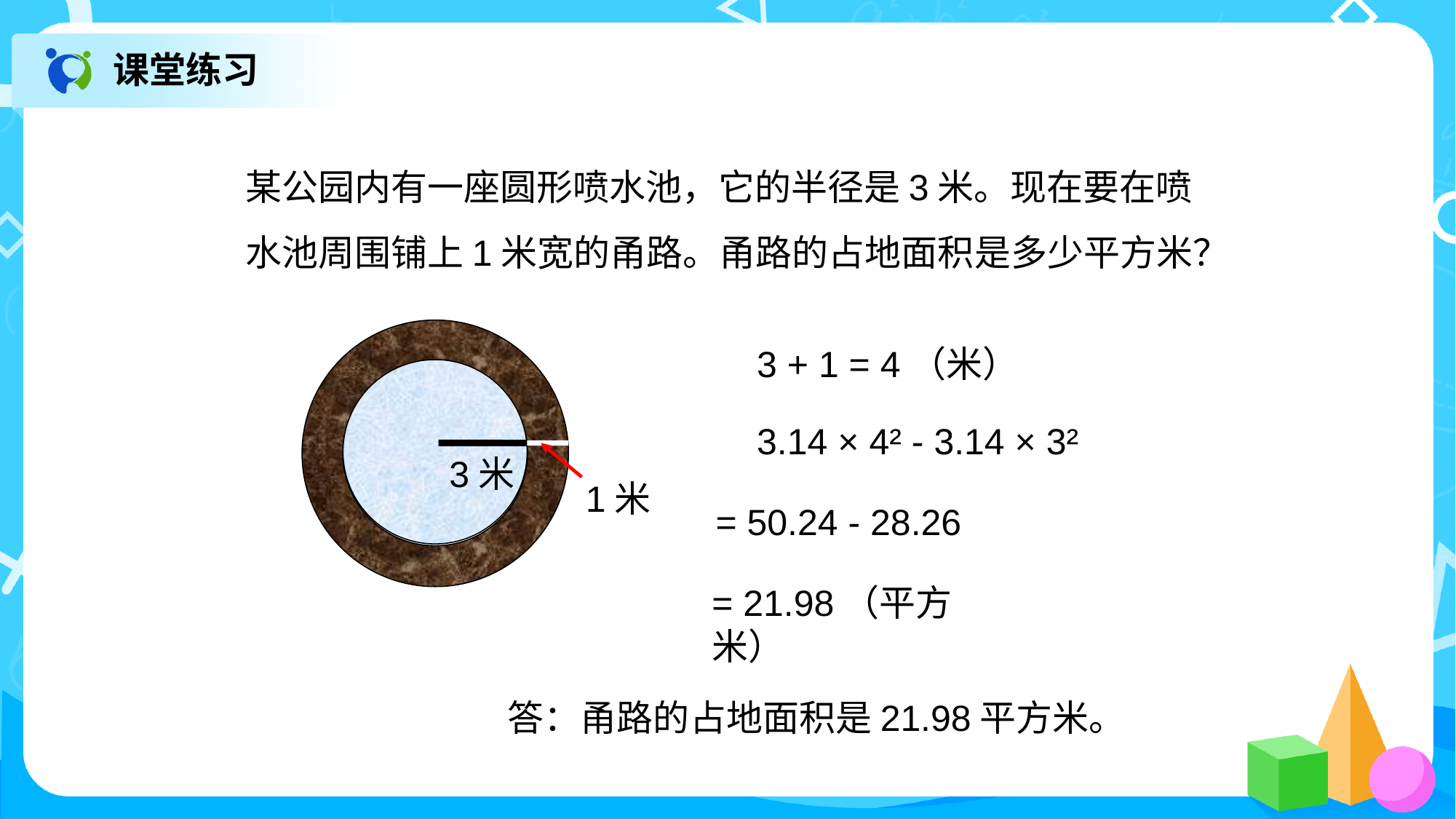

课堂练习
某公园内有一座圆形喷水池，它的半径是3米。现在要在喷水池周围铺上1米宽的甬路。甬路的占地面积是多少平方米？

3 + 1 = 4（米）

3.14 × 4² - 3.14 × 3²

3米
1米
= 50.24 - 28.26
= 21.98（平方米）
答：甬路的占地面积是21.98平方米。